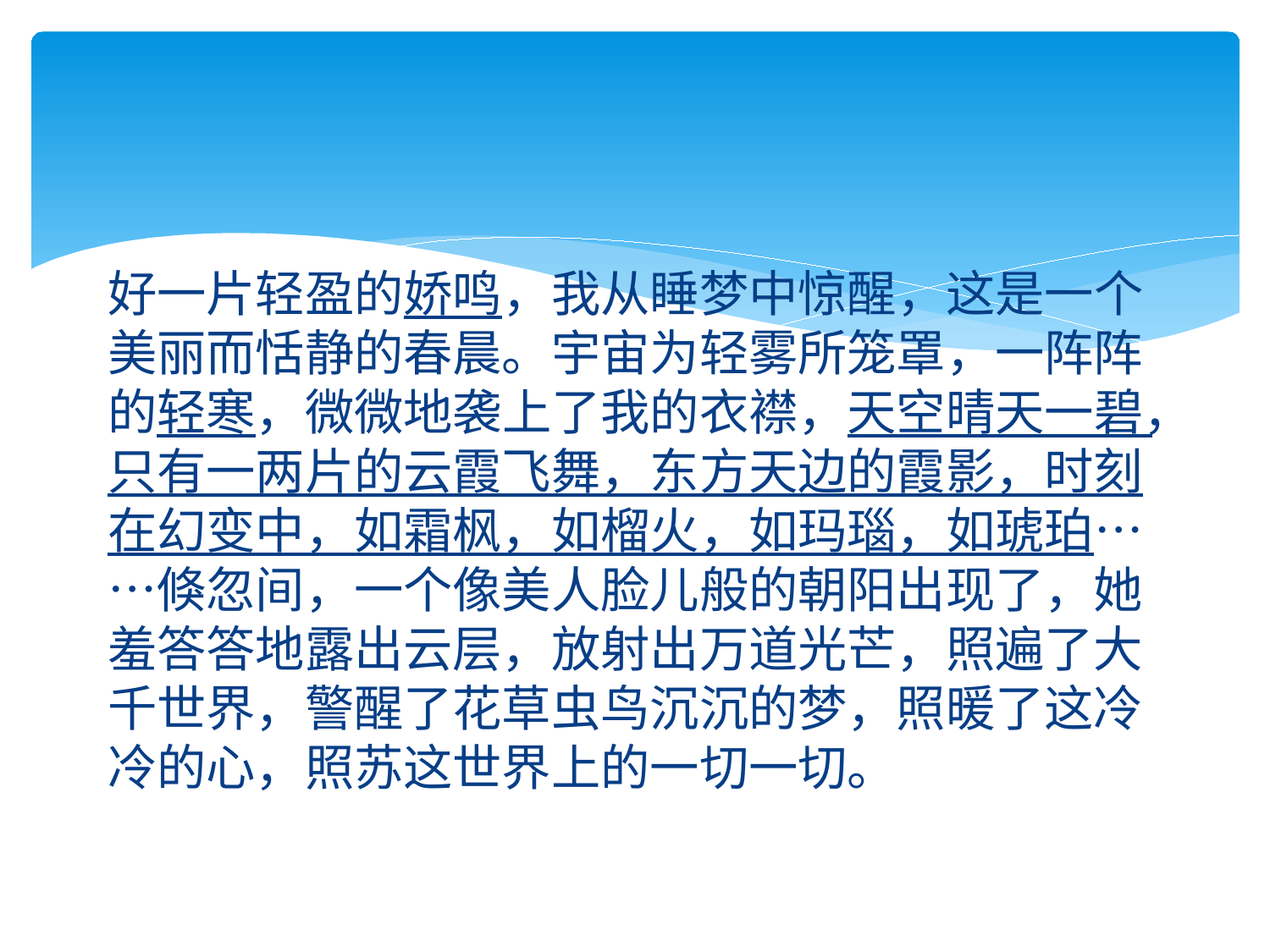

好一片轻盈的娇鸣，我从睡梦中惊醒，这是一个美丽而恬静的春晨。宇宙为轻雾所笼罩，一阵阵的轻寒，微微地袭上了我的衣襟，天空晴天一碧，只有一两片的云霞飞舞，东方天边的霞影，时刻在幻变中，如霜枫，如榴火，如玛瑙，如琥珀……倏忽间，一个像美人脸儿般的朝阳出现了，她羞答答地露出云层，放射出万道光芒，照遍了大千世界，警醒了花草虫鸟沉沉的梦，照暖了这冷冷的心，照苏这世界上的一切一切。